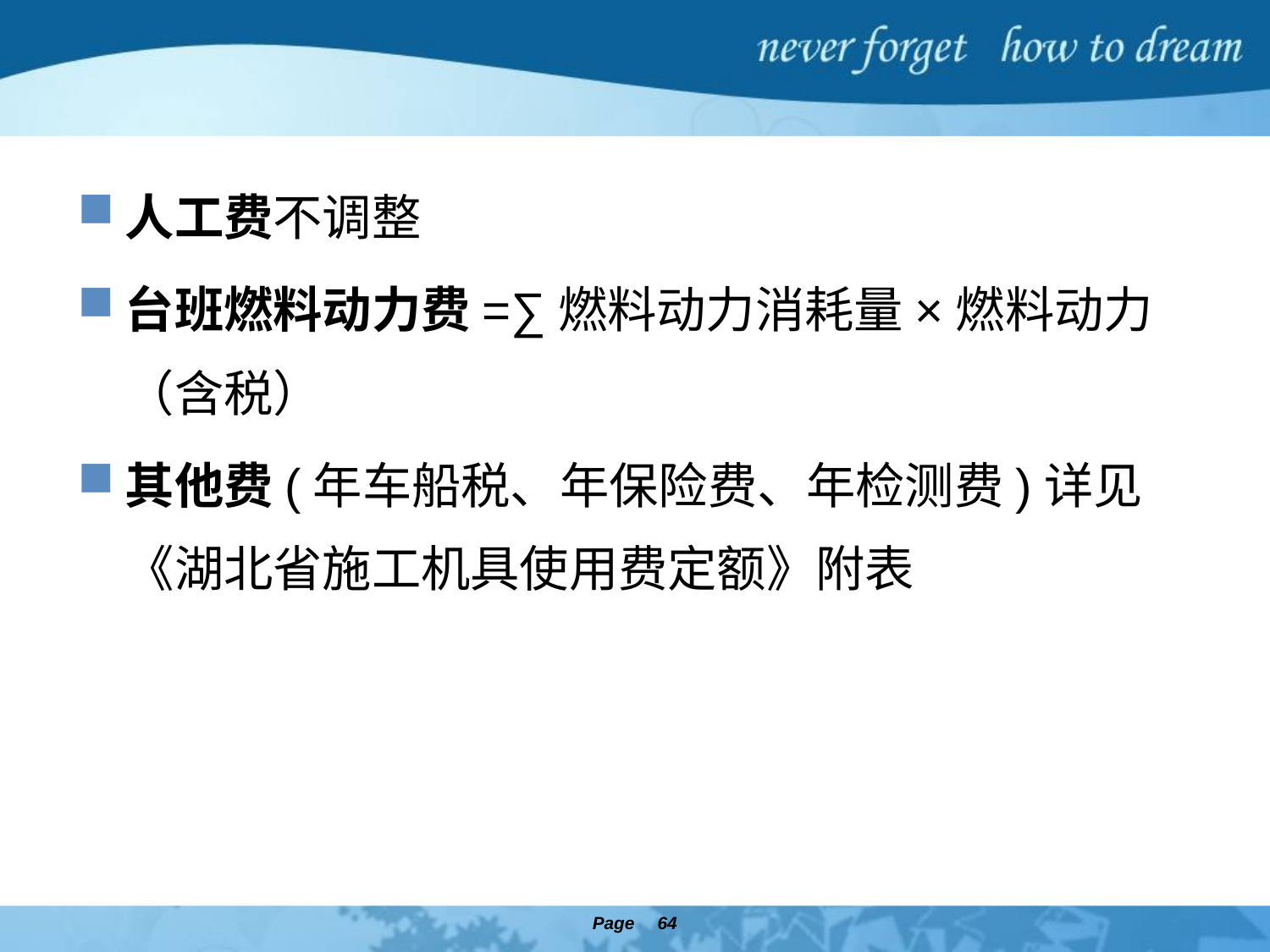

人工费不调整
台班燃料动力费=∑燃料动力消耗量×燃料动力（含税）
其他费(年车船税、年保险费、年检测费)详见《湖北省施工机具使用费定额》附表